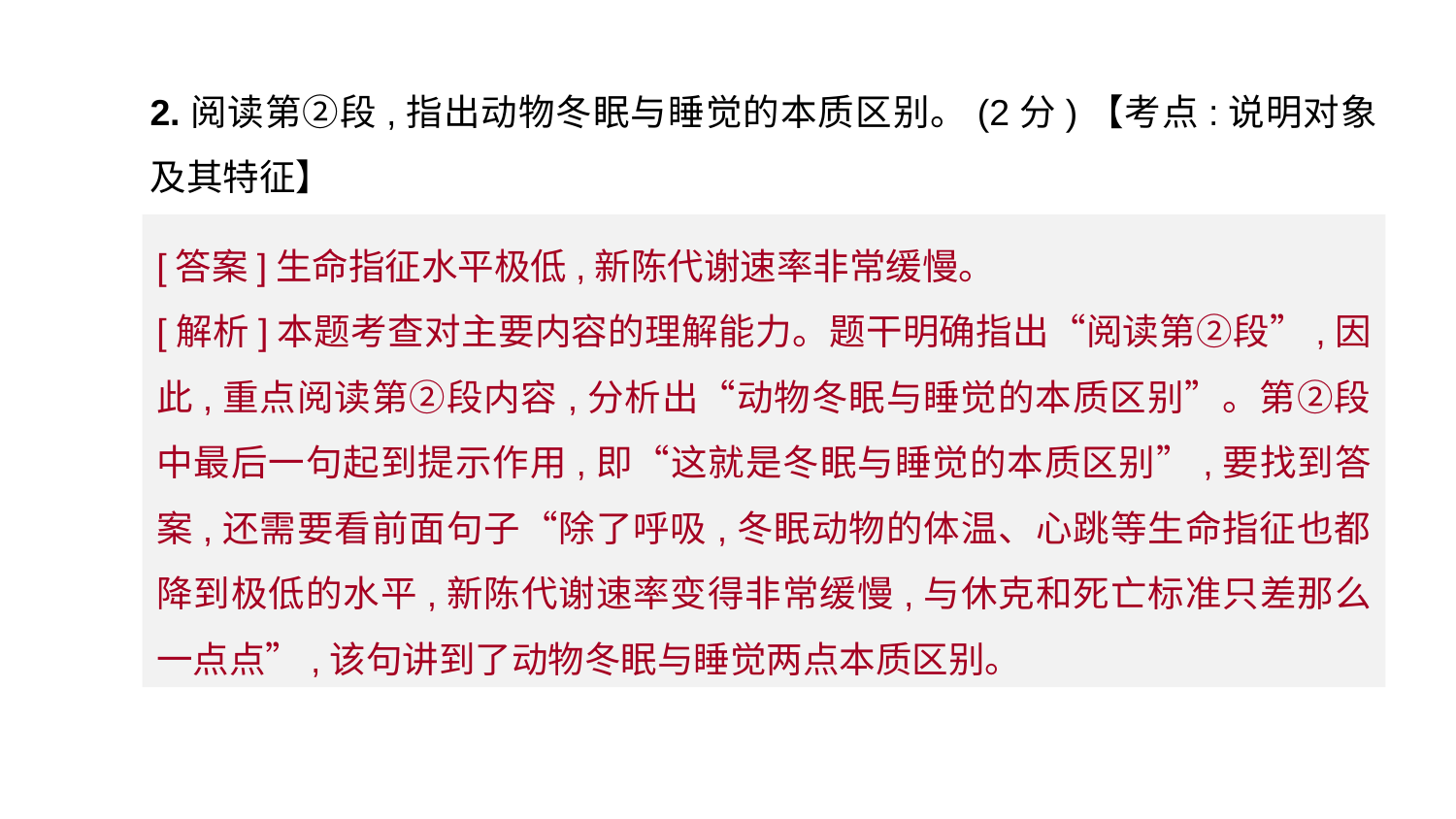

2.阅读第②段,指出动物冬眠与睡觉的本质区别。(2分)【考点:说明对象及其特征】
[答案]生命指征水平极低,新陈代谢速率非常缓慢。
[解析]本题考查对主要内容的理解能力。题干明确指出“阅读第②段”,因此,重点阅读第②段内容,分析出“动物冬眠与睡觉的本质区别”。第②段中最后一句起到提示作用,即“这就是冬眠与睡觉的本质区别”,要找到答案,还需要看前面句子“除了呼吸,冬眠动物的体温、心跳等生命指征也都降到极低的水平,新陈代谢速率变得非常缓慢,与休克和死亡标准只差那么一点点”,该句讲到了动物冬眠与睡觉两点本质区别。